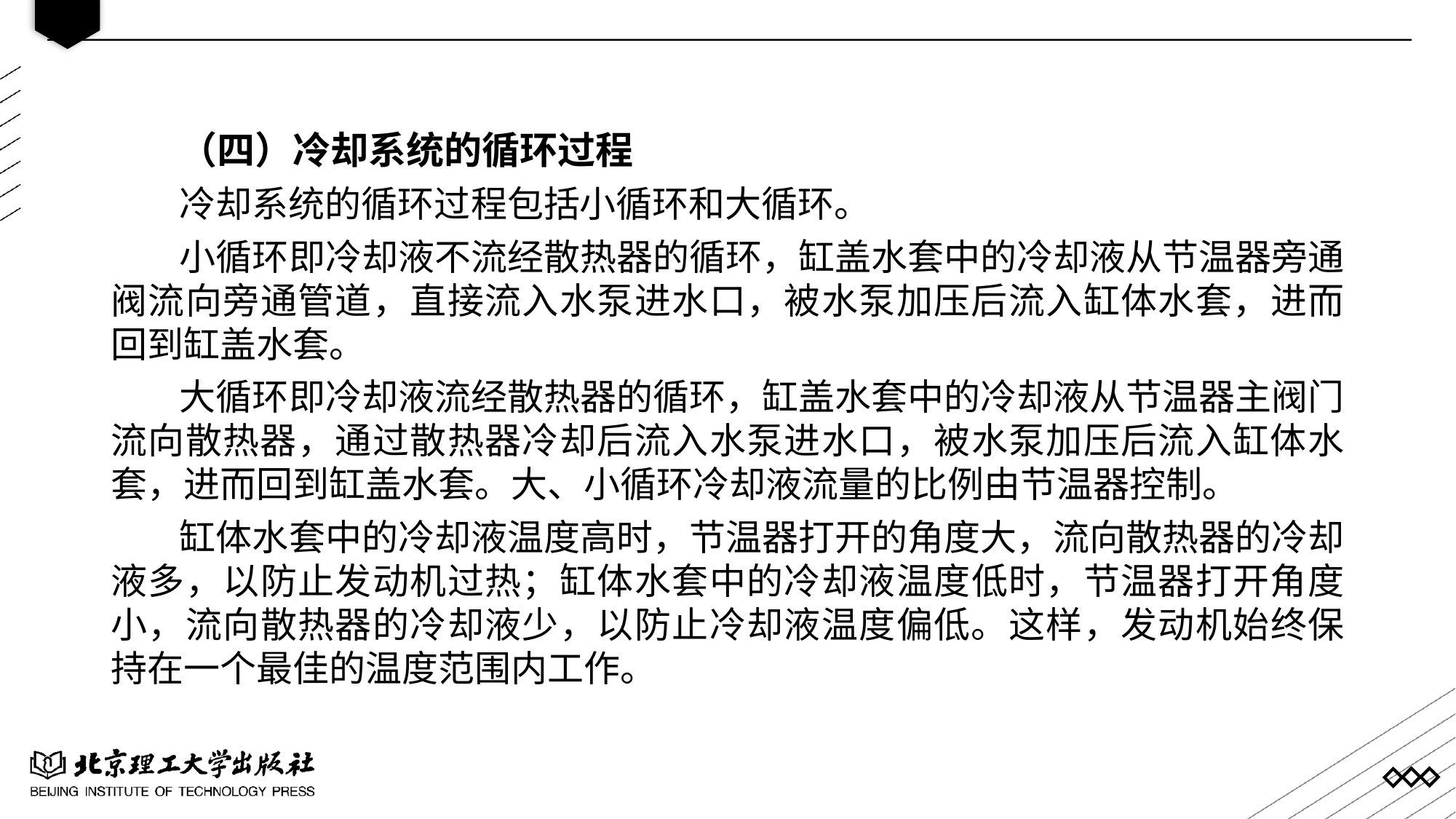

（四）冷却系统的循环过程
冷却系统的循环过程包括小循环和大循环。
小循环即冷却液不流经散热器的循环，缸盖水套中的冷却液从节温器旁通阀流向旁通管道，直接流入水泵进水口，被水泵加压后流入缸体水套，进而回到缸盖水套。
大循环即冷却液流经散热器的循环，缸盖水套中的冷却液从节温器主阀门流向散热器，通过散热器冷却后流入水泵进水口，被水泵加压后流入缸体水套，进而回到缸盖水套。大、小循环冷却液流量的比例由节温器控制。
缸体水套中的冷却液温度高时，节温器打开的角度大，流向散热器的冷却液多，以防止发动机过热；缸体水套中的冷却液温度低时，节温器打开角度小，流向散热器的冷却液少，以防止冷却液温度偏低。这样，发动机始终保持在一个最佳的温度范围内工作。